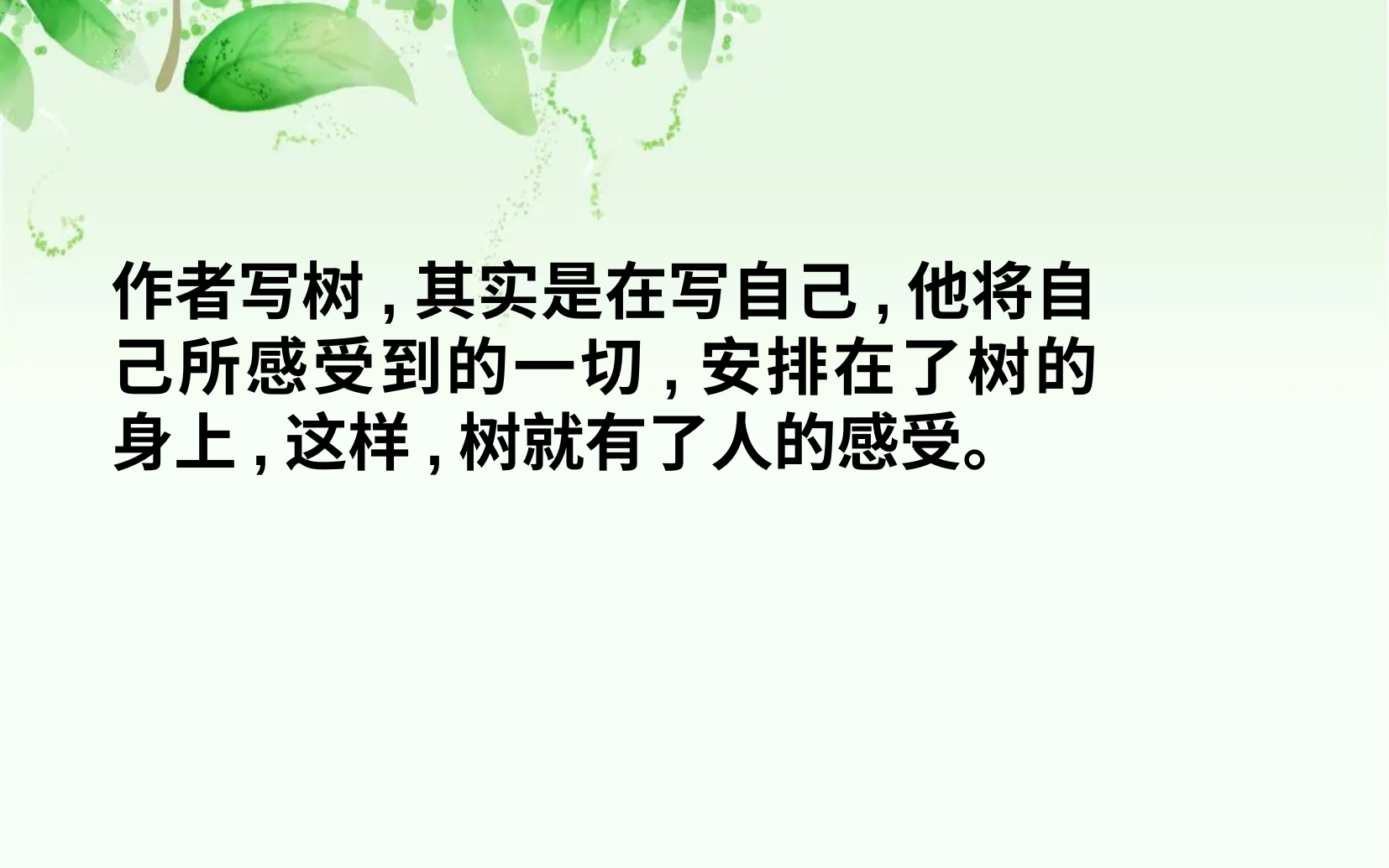

作者写树,其实是在写自己,他将自己所感受到的一切,安排在了树的身上,这样,树就有了人的感受。